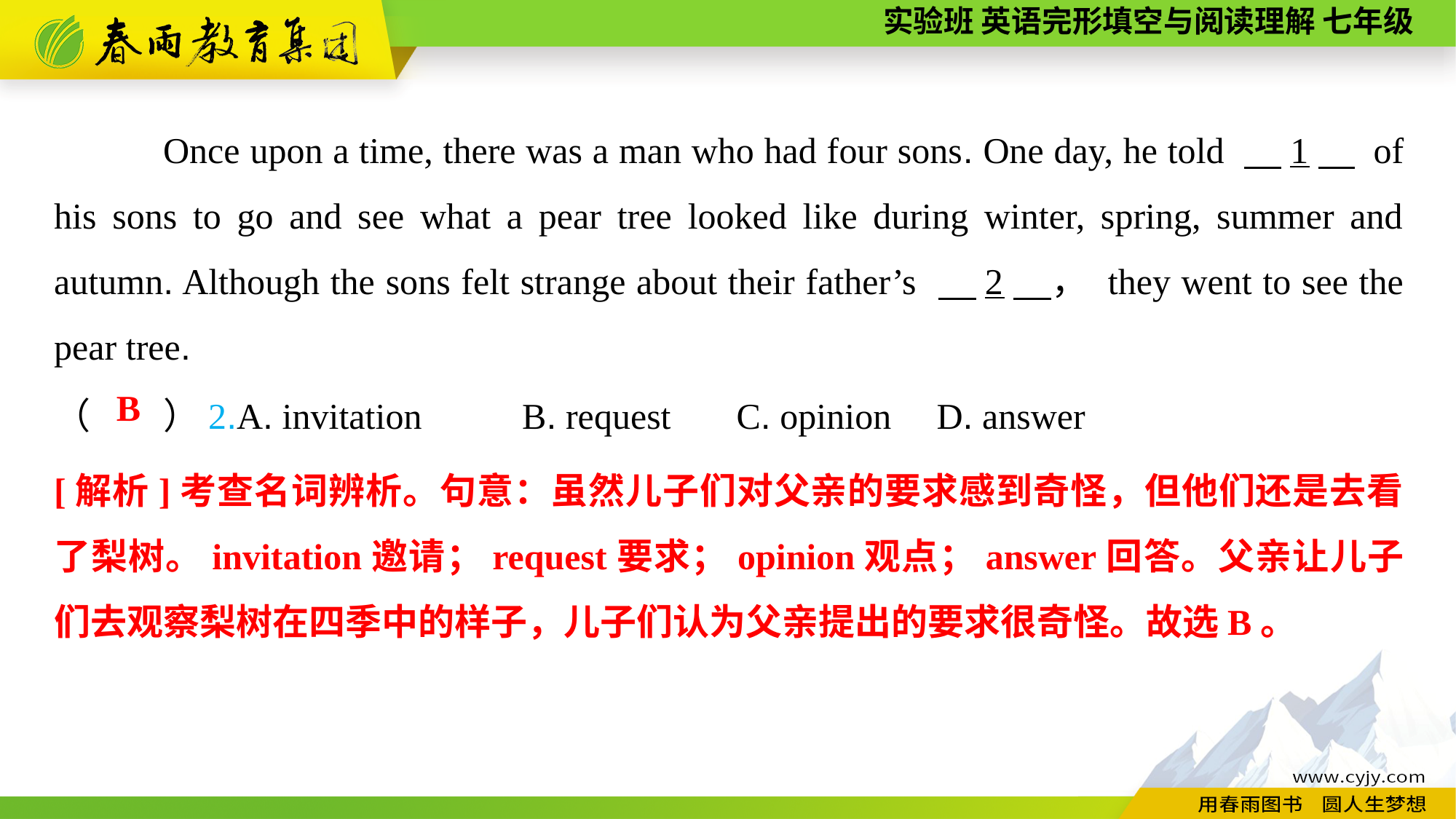

Once upon a time, there was a man who had four sons. One day, he told 　1　 of his sons to go and see what a pear tree looked like during winter, spring, summer and autumn. Although the sons felt strange about their father’s 　2　， they went to see the pear tree.
（　　）2.A. invitation           B. request	   C. opinion	 D. answer
B
[解析]考查名词辨析。句意：虽然儿子们对父亲的要求感到奇怪，但他们还是去看了梨树。invitation邀请；request要求；opinion观点；answer回答。父亲让儿子们去观察梨树在四季中的样子，儿子们认为父亲提出的要求很奇怪。故选B。